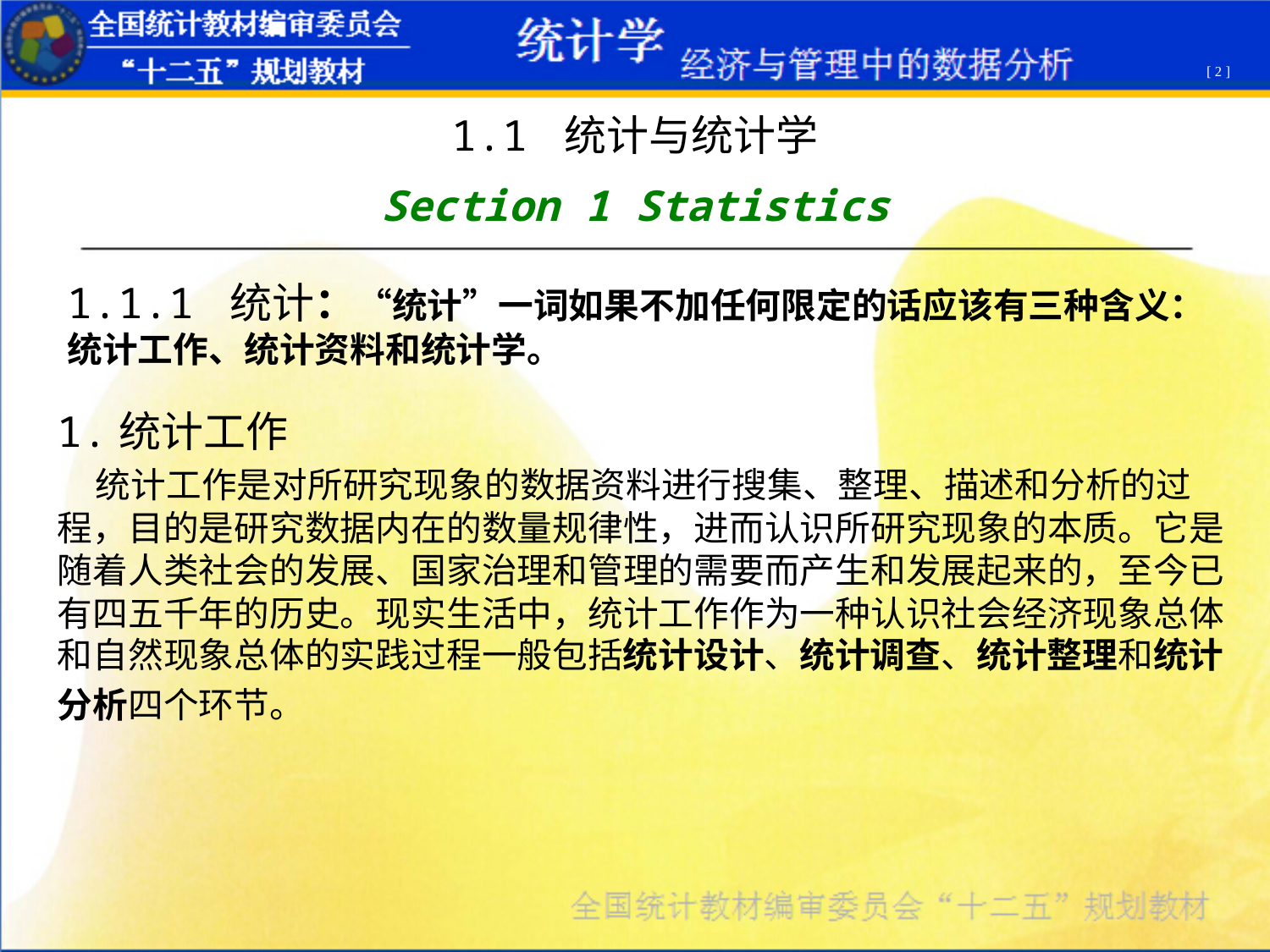

[ 2 ]
1.1 统计与统计学
Section 1 Statistics
1.1.1 统计：“统计”一词如果不加任何限定的话应该有三种含义：统计工作、统计资料和统计学。
1.统计工作 
    统计工作是对所研究现象的数据资料进行搜集、整理、描述和分析的过程，目的是研究数据内在的数量规律性，进而认识所研究现象的本质。它是随着人类社会的发展、国家治理和管理的需要而产生和发展起来的，至今已有四五千年的历史。现实生活中，统计工作作为一种认识社会经济现象总体和自然现象总体的实践过程一般包括统计设计、统计调查、统计整理和统计分析四个环节。